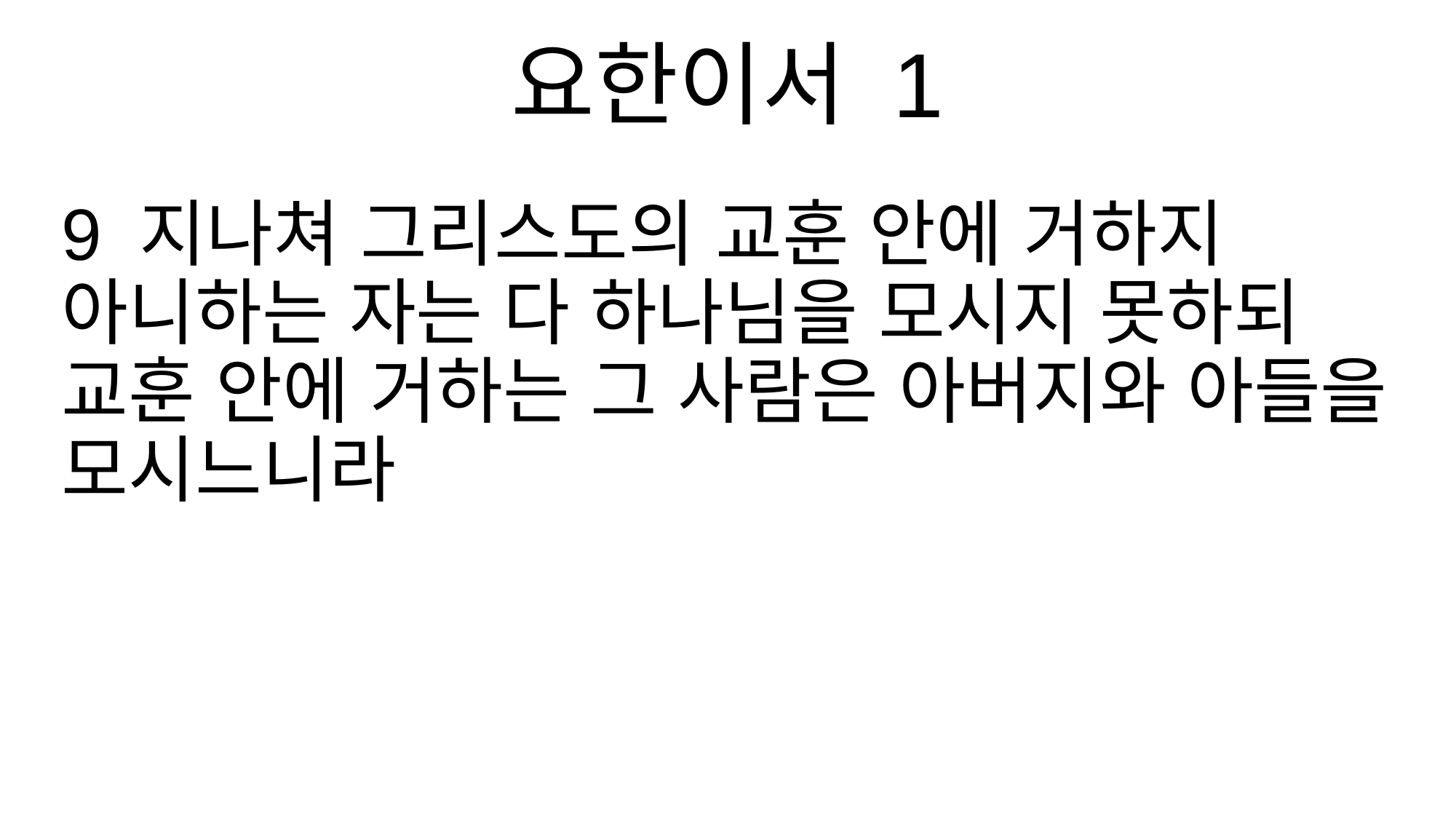

요한이서 1
9 지나쳐 그리스도의 교훈 안에 거하지 아니하는 자는 다 하나님을 모시지 못하되 교훈 안에 거하는 그 사람은 아버지와 아들을 모시느니라